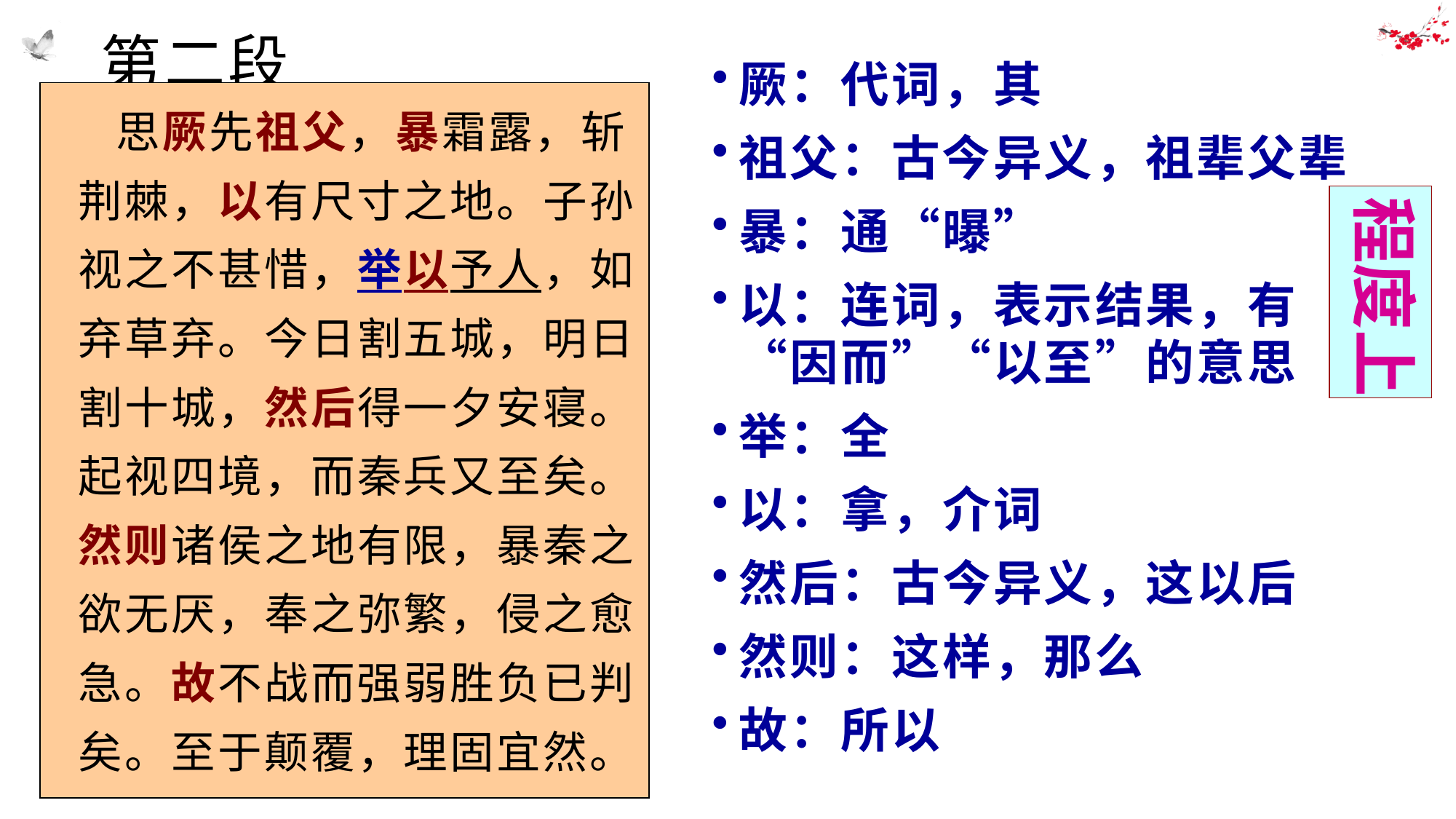

# 第二段
厥：代词，其
祖父：古今异义，祖辈父辈
暴：通“曝”
以：连词，表示结果，有“因而”“以至”的意思
举：全
以：拿，介词
然后：古今异义，这以后
然则：这样，那么
故：所以

      思厥先祖父，暴霜露，斩荆棘，以有尺寸之地。子孙视之不甚惜，举以予人，如弃草弃。今日割五城，明日割十城，然后得一夕安寝。起视四境，而秦兵又至矣。然则诸侯之地有限，暴秦之欲无厌，奉之弥繁，侵之愈急。故不战而强弱胜负已判矣。至于颠覆，理固宜然。
程度上